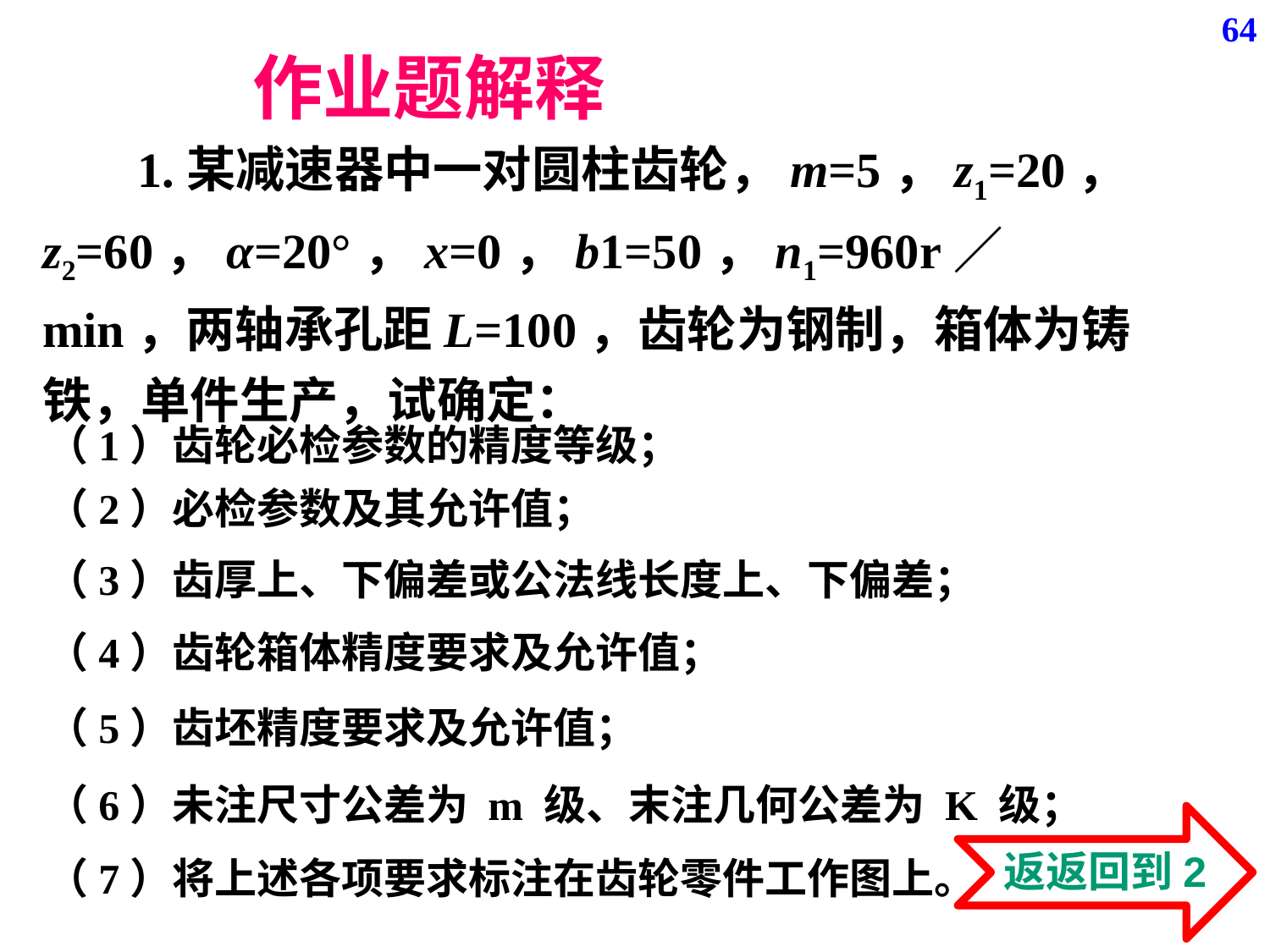

64
作业题解释
         1.某减速器中一对圆柱齿轮，m=5，z1=20，z2=60，α=20°，x=0，b1=50，n1=960r／min，两轴承孔距L=100，齿轮为钢制，箱体为铸铁，单件生产，试确定：
（1）齿轮必检参数的精度等级；
（2）必检参数及其允许值；
（3）齿厚上、下偏差或公法线长度上、下偏差；
（4）齿轮箱体精度要求及允许值；
（5）齿坯精度要求及允许值；
（6）未注尺寸公差为 m 级、末注几何公差为 K 级；
返返回到2
（7）将上述各项要求标注在齿轮零件工作图上。